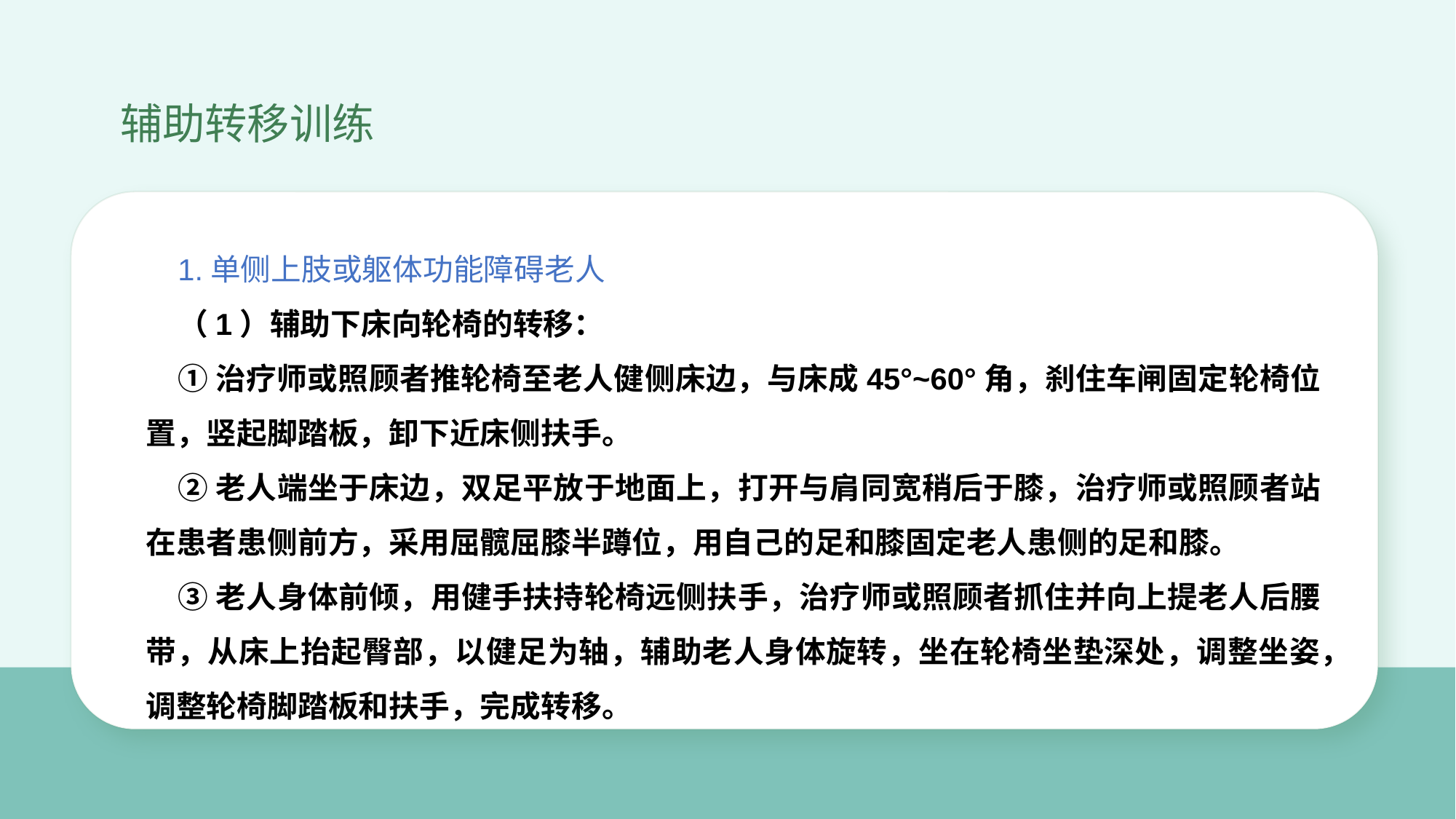

辅助转移训练

1.单侧上肢或躯体功能障碍老人
（1）辅助下床向轮椅的转移：
①治疗师或照顾者推轮椅至老人健侧床边，与床成45°~60°角，刹住车闸固定轮椅位置，竖起脚踏板，卸下近床侧扶手。
②老人端坐于床边，双足平放于地面上，打开与肩同宽稍后于膝，治疗师或照顾者站在患者患侧前方，采用屈髋屈膝半蹲位，用自己的足和膝固定老人患侧的足和膝。
③老人身体前倾，用健手扶持轮椅远侧扶手，治疗师或照顾者抓住并向上提老人后腰带，从床上抬起臀部，以健足为轴，辅助老人身体旋转，坐在轮椅坐垫深处，调整坐姿，调整轮椅脚踏板和扶手，完成转移。